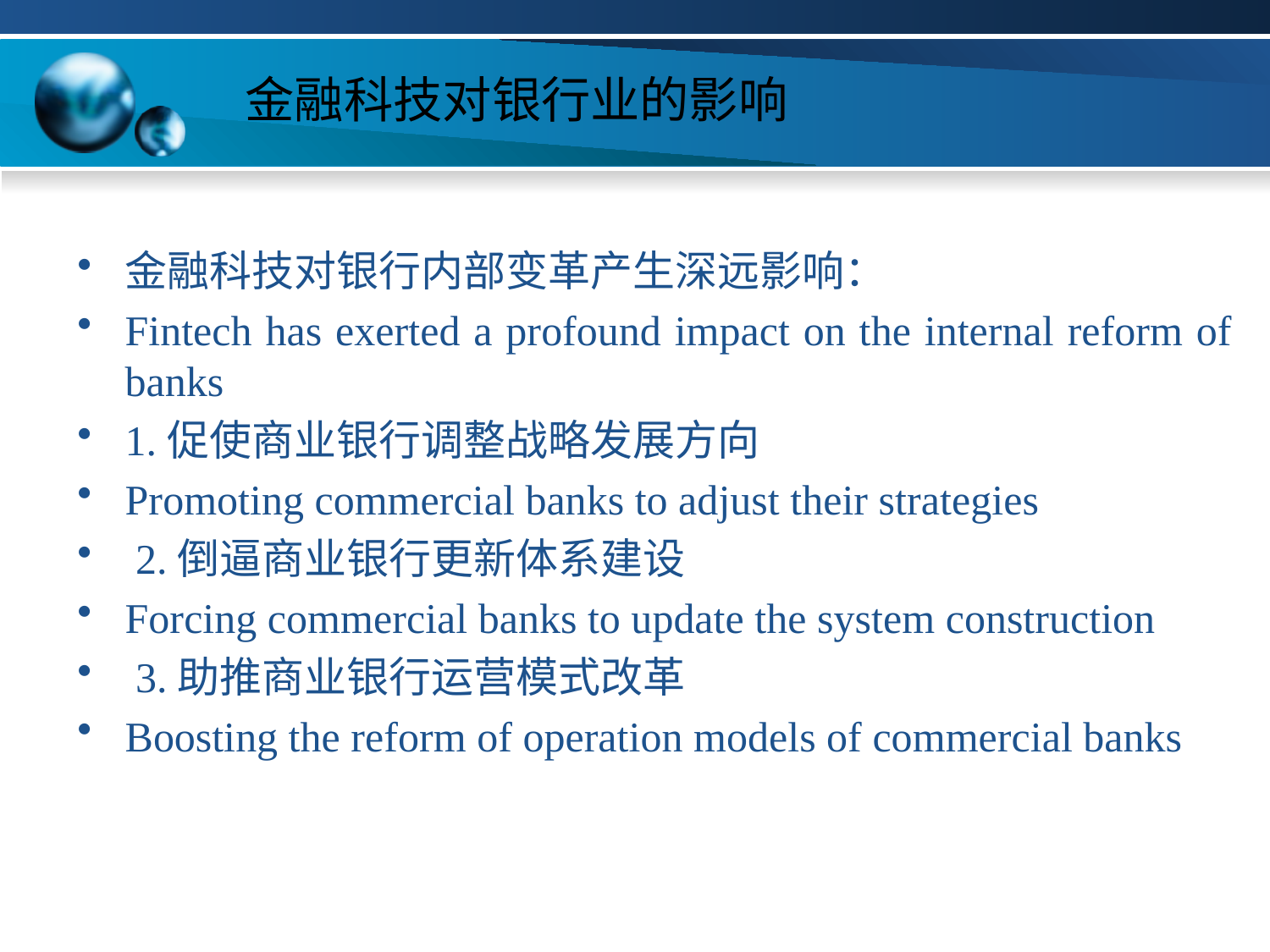

# 金融科技对银行业的影响
金融科技对银行内部变革产生深远影响：
Fintech has exerted a profound impact on the internal reform of banks
1.促使商业银行调整战略发展方向
Promoting commercial banks to adjust their strategies
 2.倒逼商业银行更新体系建设
Forcing commercial banks to update the system construction
 3.助推商业银行运营模式改革
Boosting the reform of operation models of commercial banks